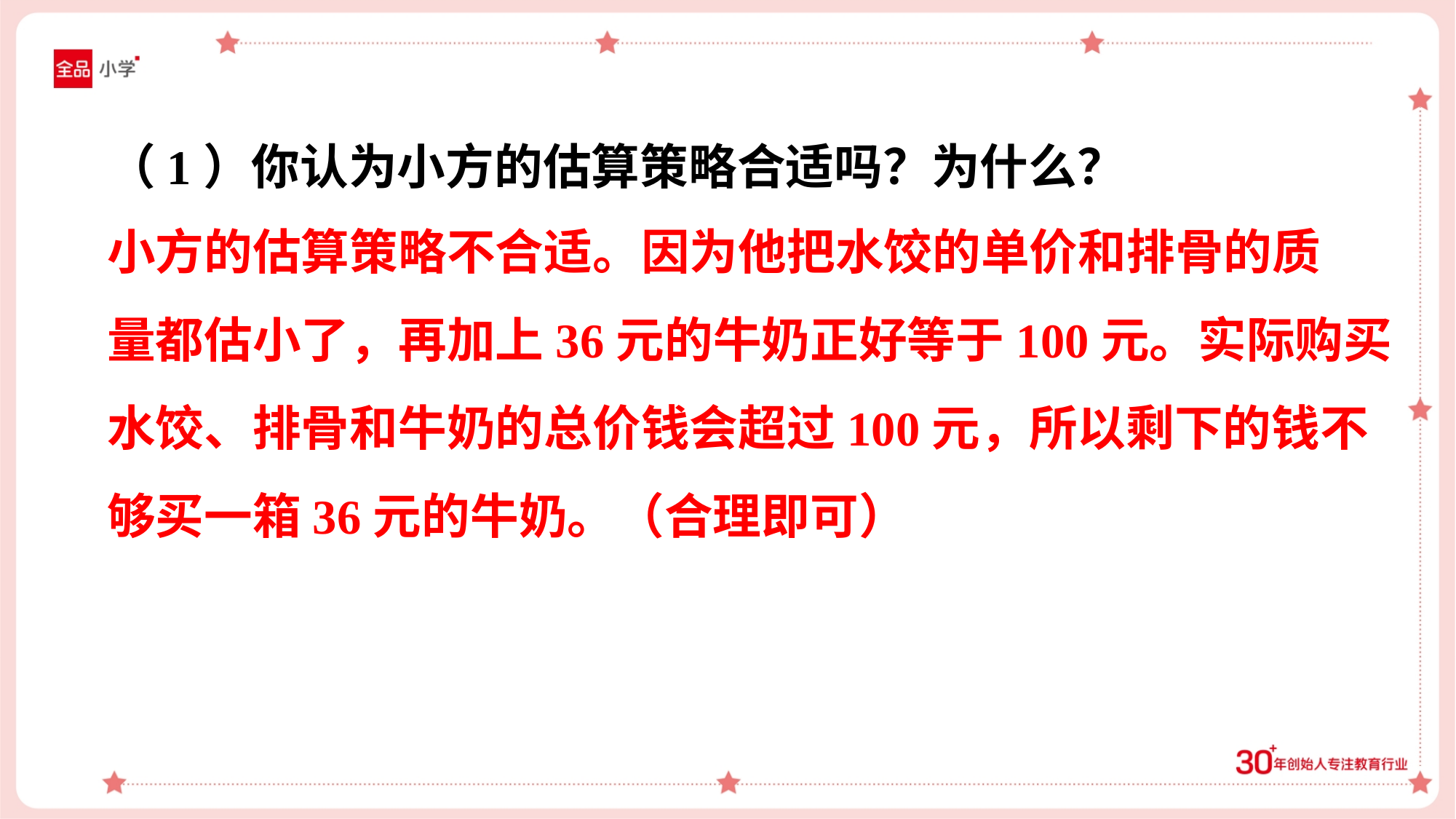

（1）你认为小方的估算策略合适吗？为什么？
小方的估算策略不合适。因为他把水饺的单价和排骨的质
量都估小了，再加上36元的牛奶正好等于100元。实际购买
水饺、排骨和牛奶的总价钱会超过100元，所以剩下的钱不
够买一箱36元的牛奶。（合理即可）